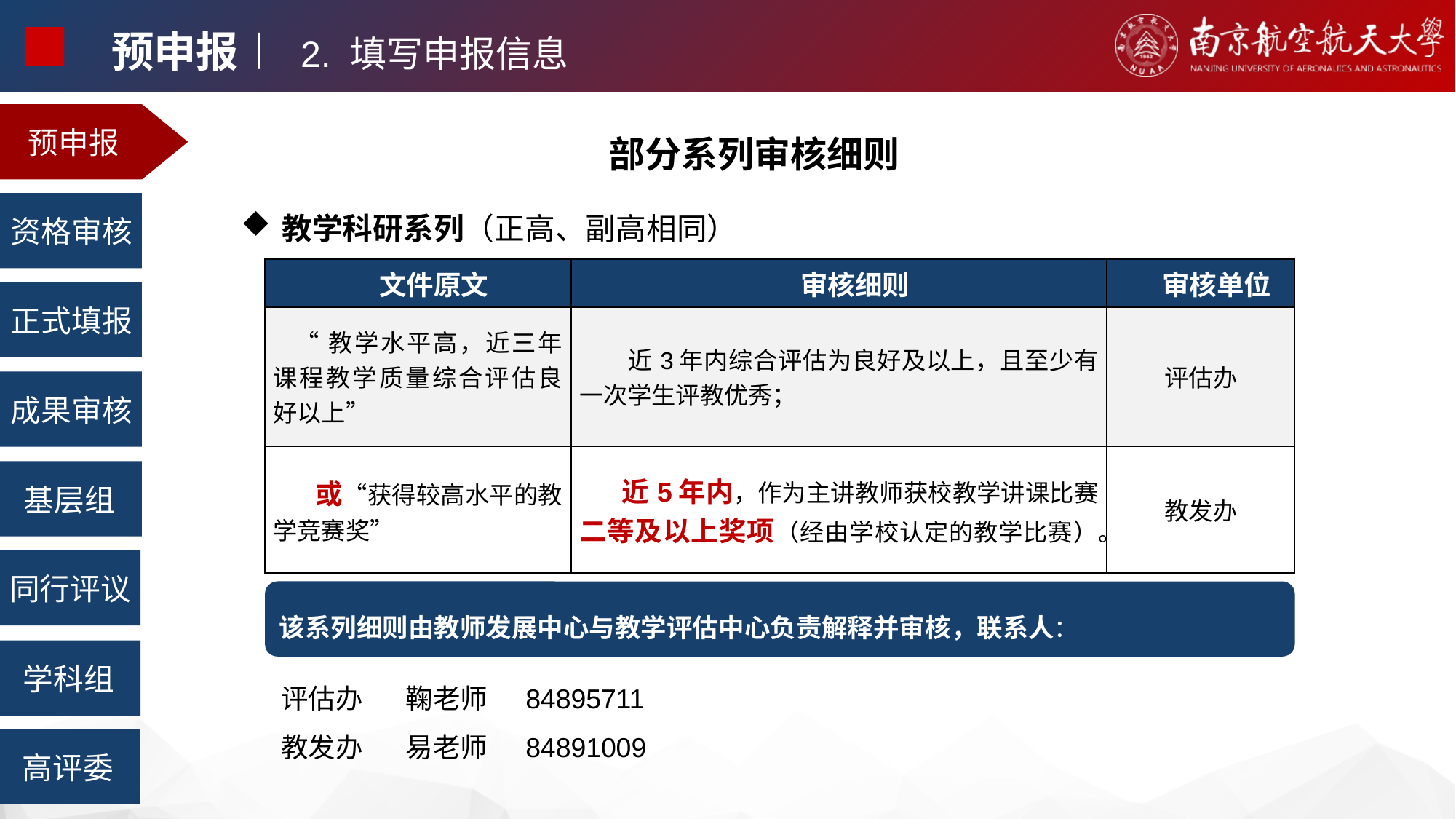

预申报︱ 2. 填写申报信息

预申报
部分系列审核细则
教学科研系列（正高、副高相同）

资格审核
| 文件原文 | 审核细则 | 审核单位 |
| --- | --- | --- |
| “教学水平高，近三年课程教学质量综合评估良好以上” | 近3年内综合评估为良好及以上，且至少有一次学生评教优秀； | 评估办 |
| 或“获得较高水平的教学竞赛奖” | 近5年内，作为主讲教师获校教学讲课比赛二等及以上奖项（经由学校认定的教学比赛）。 | 教发办 |

正式填报

成果审核

基层组

同行评议
该系列细则由教师发展中心与教学评估中心负责解释并审核，联系人：

学科组
评估办       鞠老师     84895711
教发办       易老师     84891009

高评委